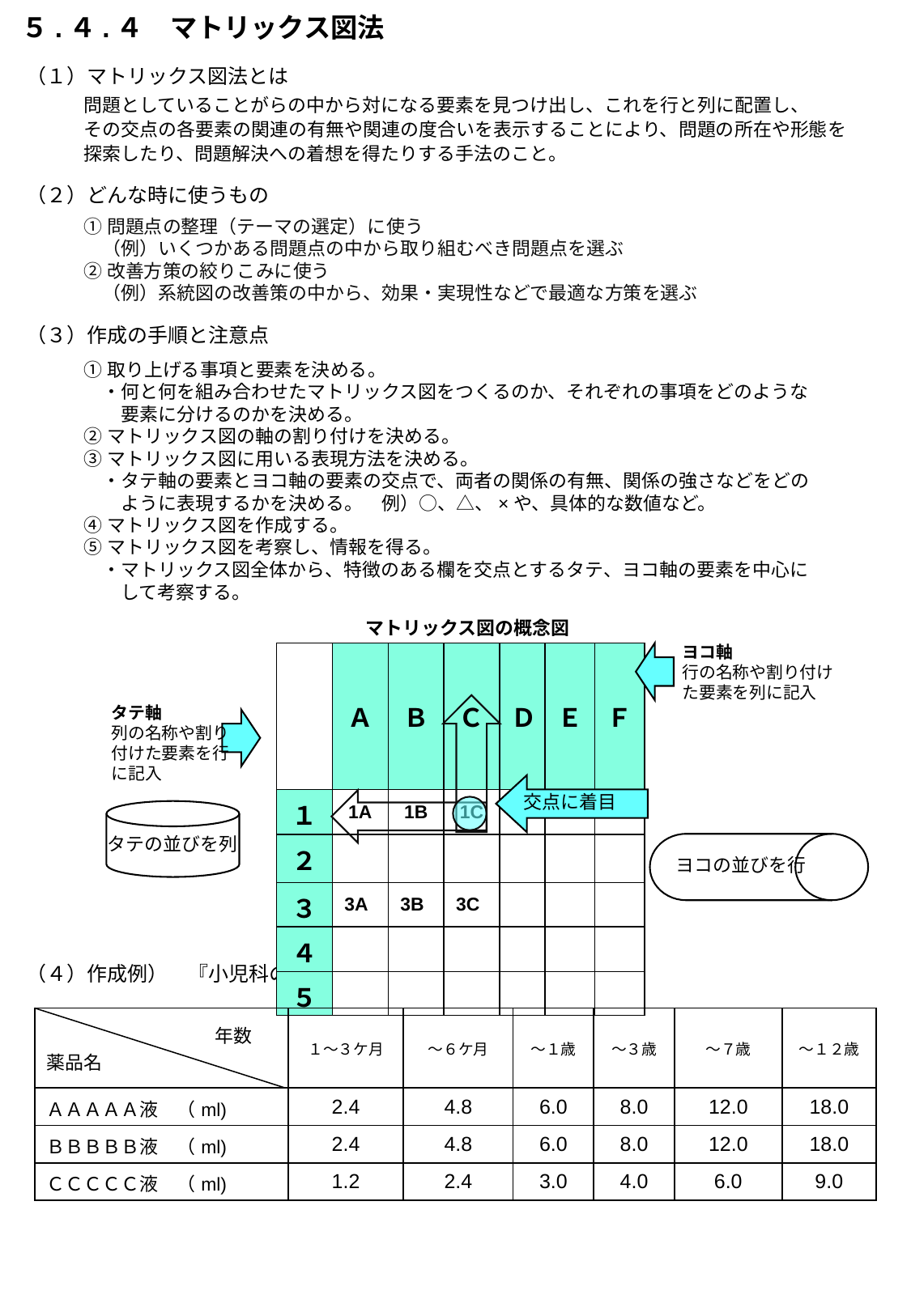

５.４.４　マトリックス図法
（１）マトリックス図法とは
問題としていることがらの中から対になる要素を見つけ出し、これを行と列に配置し、
その交点の各要素の関連の有無や関連の度合いを表示することにより、問題の所在や形態を
探索したり、問題解決への着想を得たりする手法のこと。
（２）どんな時に使うもの
①問題点の整理（テーマの選定）に使う
　（例）いくつかある問題点の中から取り組むべき問題点を選ぶ
②改善方策の絞りこみに使う
　（例）系統図の改善策の中から、効果・実現性などで最適な方策を選ぶ
（３）作成の手順と注意点
①取り上げる事項と要素を決める。
　・何と何を組み合わせたマトリックス図をつくるのか、それぞれの事項をどのような
　　要素に分けるのかを決める。
②マトリックス図の軸の割り付けを決める。
③マトリックス図に用いる表現方法を決める。
　・タテ軸の要素とヨコ軸の要素の交点で、両者の関係の有無、関係の強さなどをどの
　　ように表現するかを決める。　例）○、△、×や、具体的な数値など。
④マトリックス図を作成する。
⑤マトリックス図を考察し、情報を得る。
　・マトリックス図全体から、特徴のある欄を交点とするタテ、ヨコ軸の要素を中心に
　　して考察する。
マトリックス図の概念図
ヨコ軸
行の名称や割り付けた要素を列に記入
|  | Ａ | Ｂ | Ｃ | Ｄ | Ｅ | Ｆ |
| --- | --- | --- | --- | --- | --- | --- |
| １ | 1A | 1B | 1C |  |  |  |
| ２ |  |  |  |  |  |  |
| ３ | 3A | 3B | 3C |  |  |  |
| ４ |  |  |  |  |  |  |
| ５ |  |  |  |  |  |  |

タテ軸
列の名称や割り付けた要素を行に記入

交点に着目

タテの並びを列
ヨコの並びを行
（４）作成例）　『小児科の咳止め処方料』のマトリックス図
| 年数 薬品名 | １～３ケ月 | ～６ケ月 | ～１歳 | ～３歳 | ～７歳 | ～１２歳 |
| --- | --- | --- | --- | --- | --- | --- |
| ＡＡＡＡＡ液　（ml) | 2.4 | 4.8 | 6.0 | 8.0 | 12.0 | 18.0 |
| ＢＢＢＢＢ液　（ml) | 2.4 | 4.8 | 6.0 | 8.0 | 12.0 | 18.0 |
| ＣＣＣＣＣ液　（ml) | 1.2 | 2.4 | 3.0 | 4.0 | 6.0 | 9.0 |